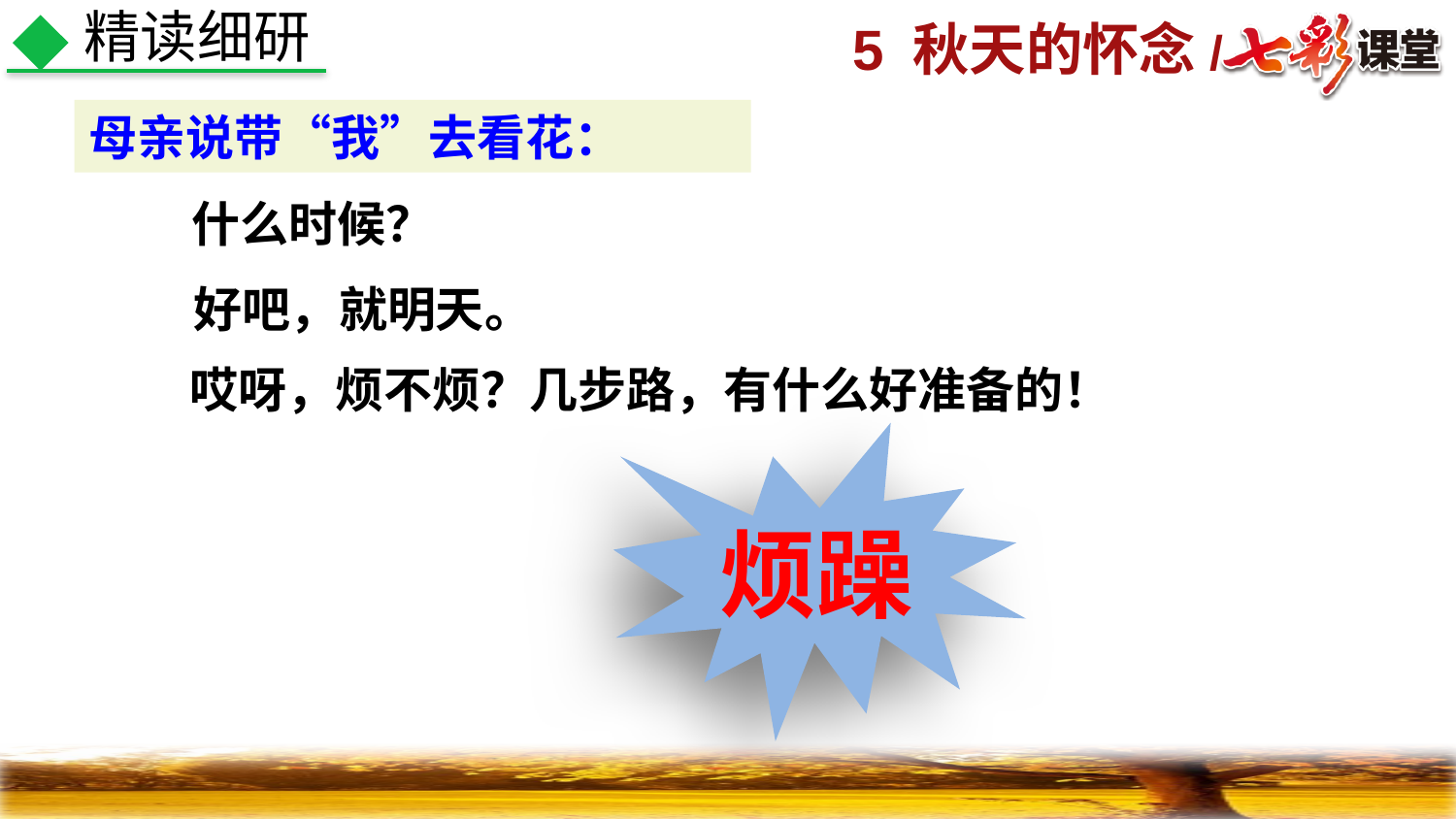

精读细研

母亲说带“我”去看花：
什么时候？
好吧，就明天。
哎呀，烦不烦？几步路，有什么好准备的！
烦躁